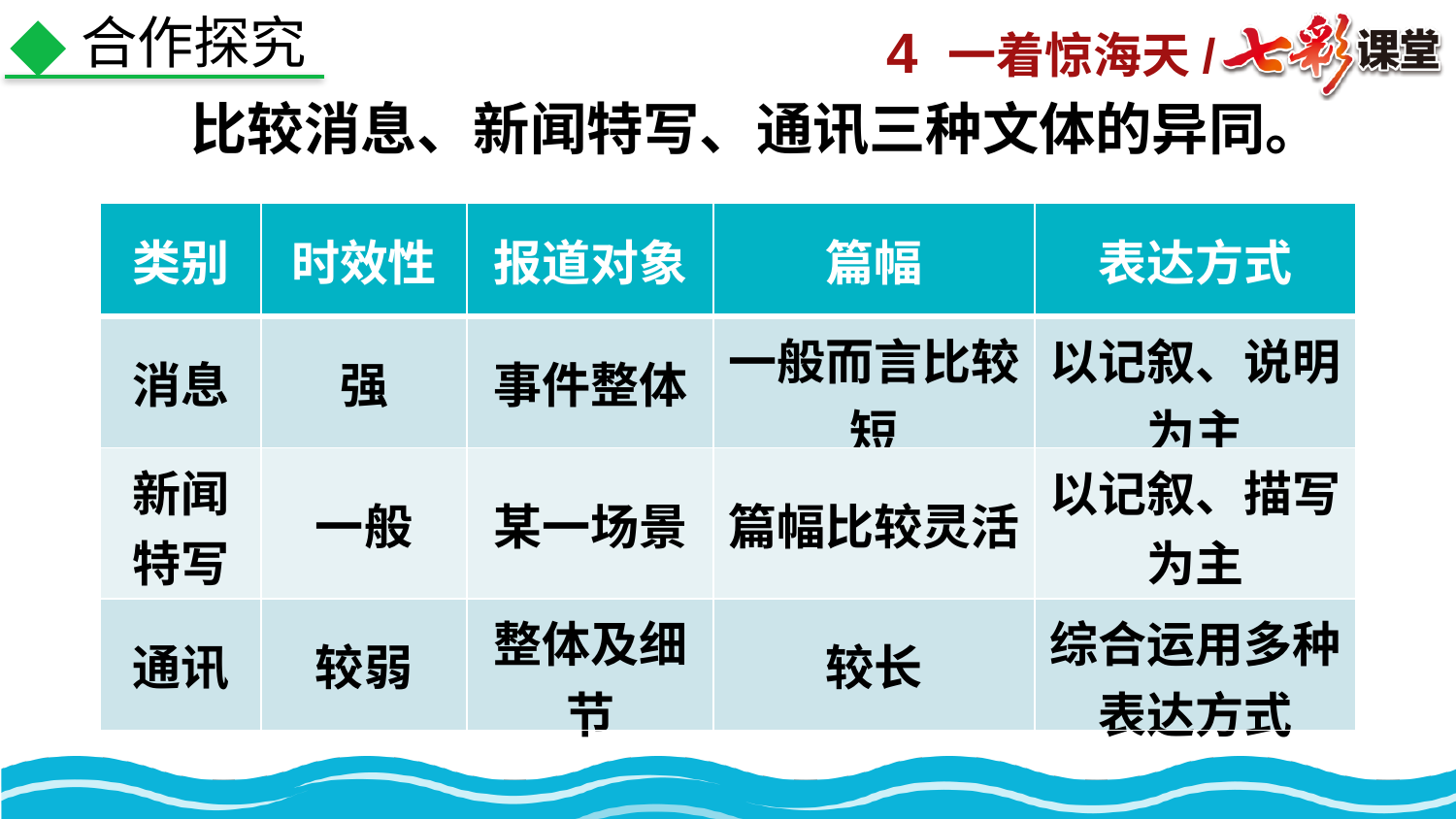

合作探究

比较消息、新闻特写、通讯三种文体的异同。
| 类别 | 时效性 | 报道对象 | 篇幅 | 表达方式 |
| --- | --- | --- | --- | --- |
| 消息 | 强 | 事件整体 | 一般而言比较短 | 以记叙、说明为主 |
| 新闻特写 | 一般 | 某一场景 | 篇幅比较灵活 | 以记叙、描写为主 |
| 通讯 | 较弱 | 整体及细节 | 较长 | 综合运用多种表达方式 |